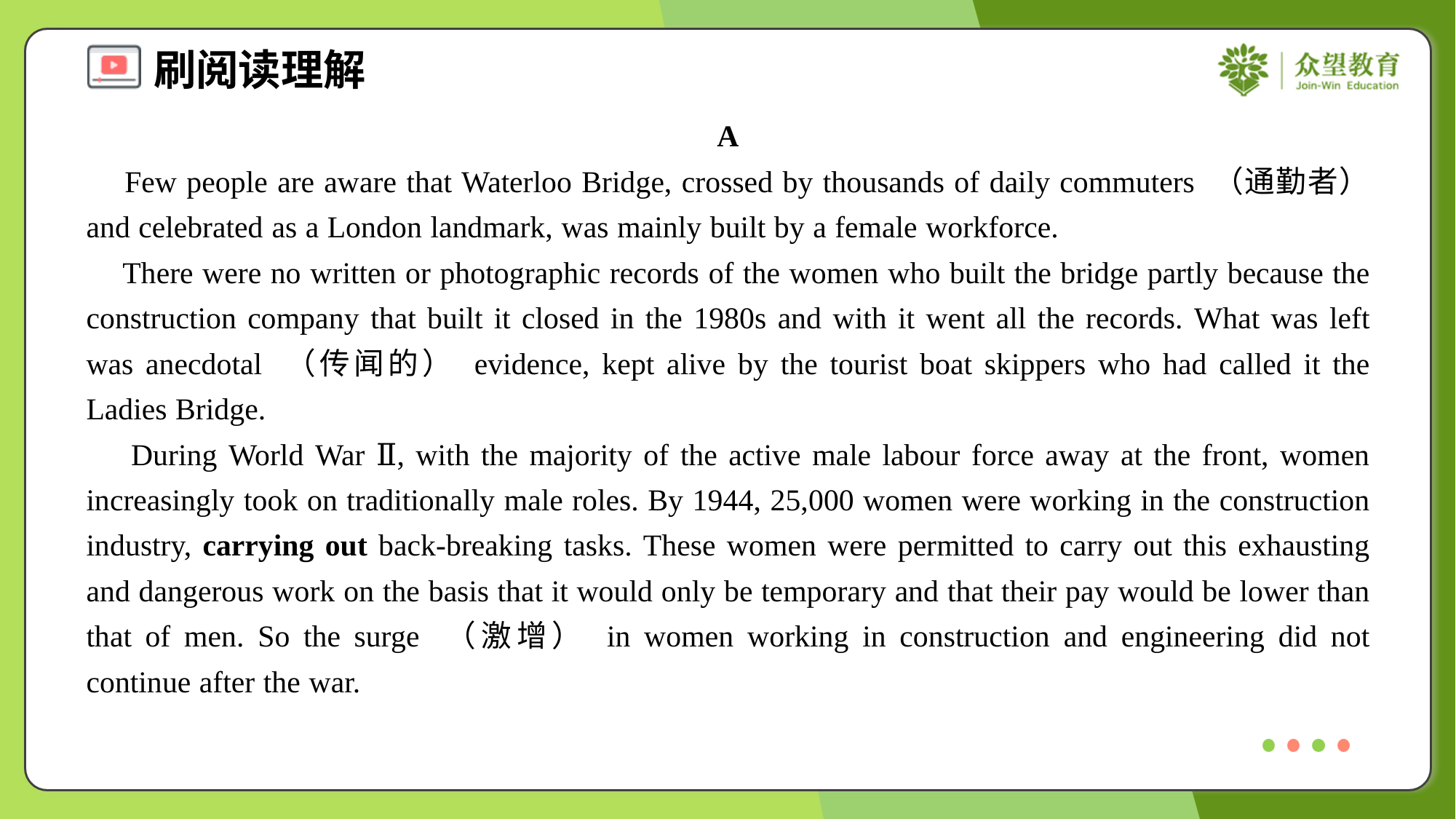

A
    Few people are aware that Waterloo Bridge, crossed by thousands of daily commuters （通勤者） and celebrated as a London landmark, was mainly built by a female workforce.
    There were no written or photographic records of the women who built the bridge partly because the construction company that built it closed in the 1980s and with it went all the records. What was left was anecdotal （传闻的） evidence, kept alive by the tourist boat skippers who had called it the Ladies Bridge.
    During World War Ⅱ, with the majority of the active male labour force away at the front, women increasingly took on traditionally male roles. By 1944, 25,000 women were working in the construction industry, carrying out back-breaking tasks. These women were permitted to carry out this exhausting and dangerous work on the basis that it would only be temporary and that their pay would be lower than that of men. So the surge （激增） in women working in construction and engineering did not continue after the war.